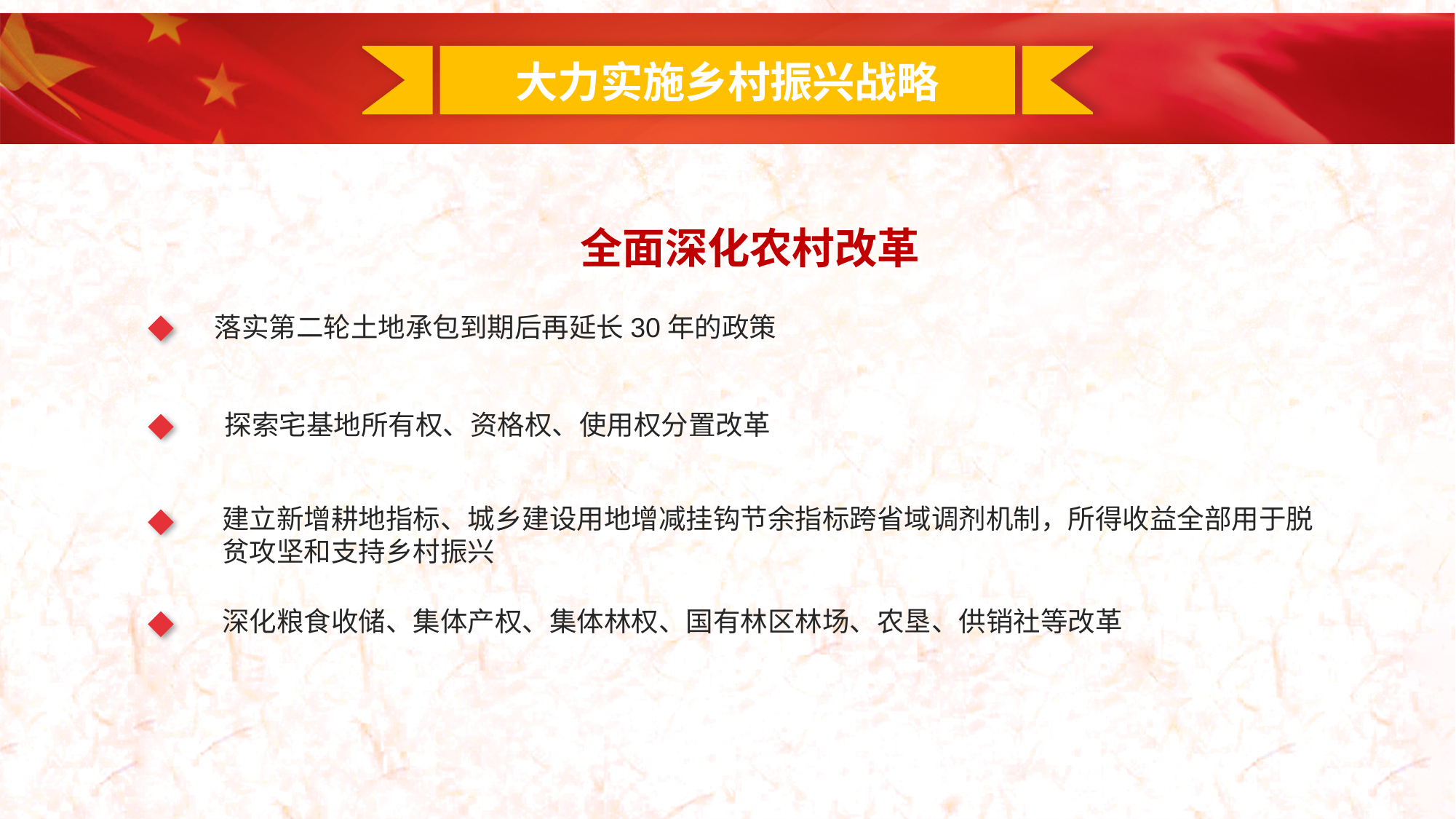

大力实施乡村振兴战略
全面深化农村改革
落实第二轮土地承包到期后再延长30年的政策

探索宅基地所有权、资格权、使用权分置改革

建立新增耕地指标、城乡建设用地增减挂钩节余指标跨省域调剂机制，所得收益全部用于脱贫攻坚和支持乡村振兴

深化粮食收储、集体产权、集体林权、国有林区林场、农垦、供销社等改革